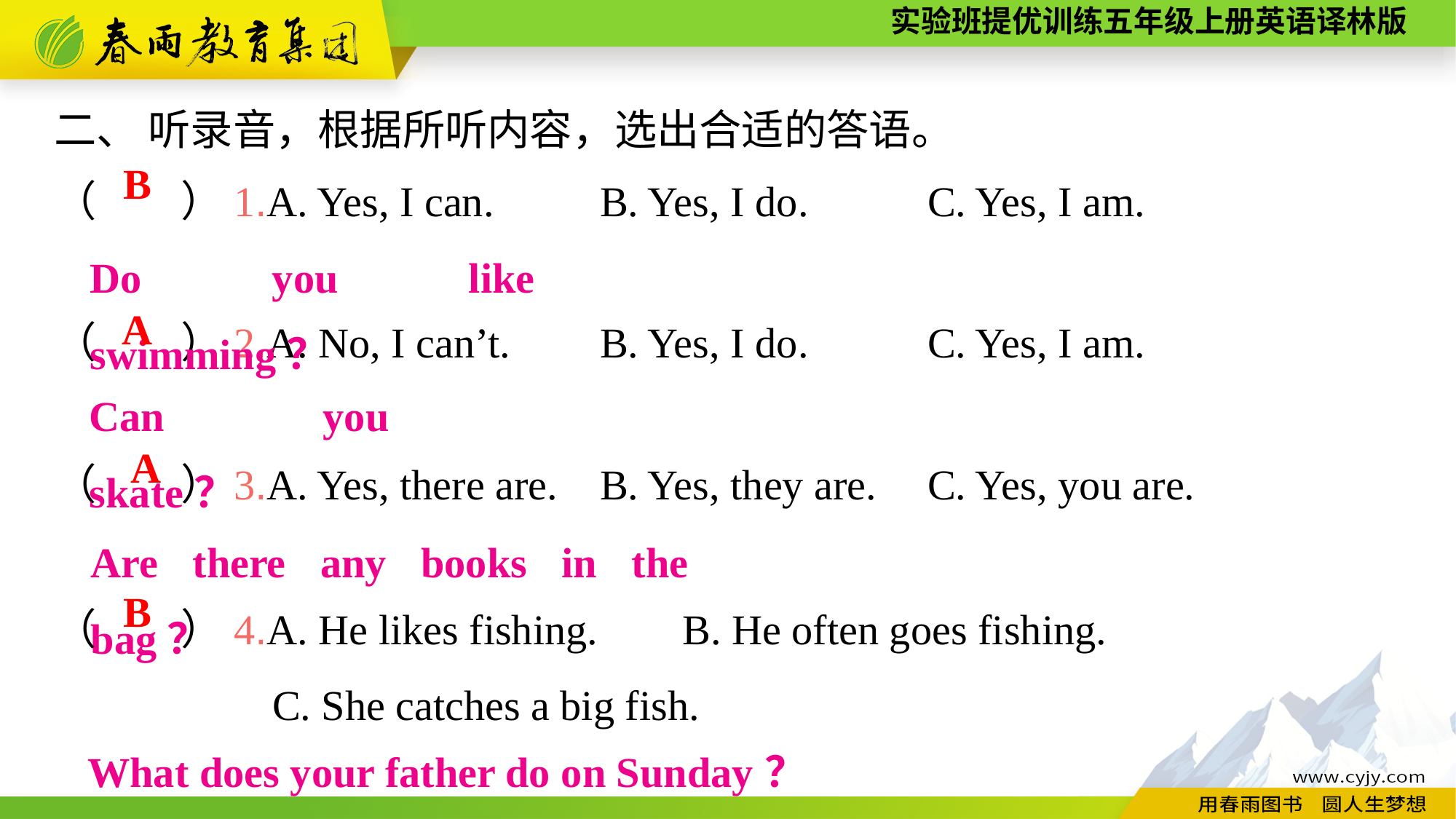

二、 听录音，根据所听内容，选出合适的答语。

（　　）1.A. Yes, I can.	B. Yes, I do.		C. Yes, I am.

（　　）2.A. No, I can’t.	B. Yes, I do.		C. Yes, I am.

（　　）3.A. Yes, there are.	B. Yes, they are.	C. Yes, you are.
B
Do you like swimming？
A
Can you skate？
A
Are there any books in the bag？
（　　）4.A. He likes fishing.        B. He often goes fishing.
		C. She catches a big fish.
B
What does your father do on Sunday？